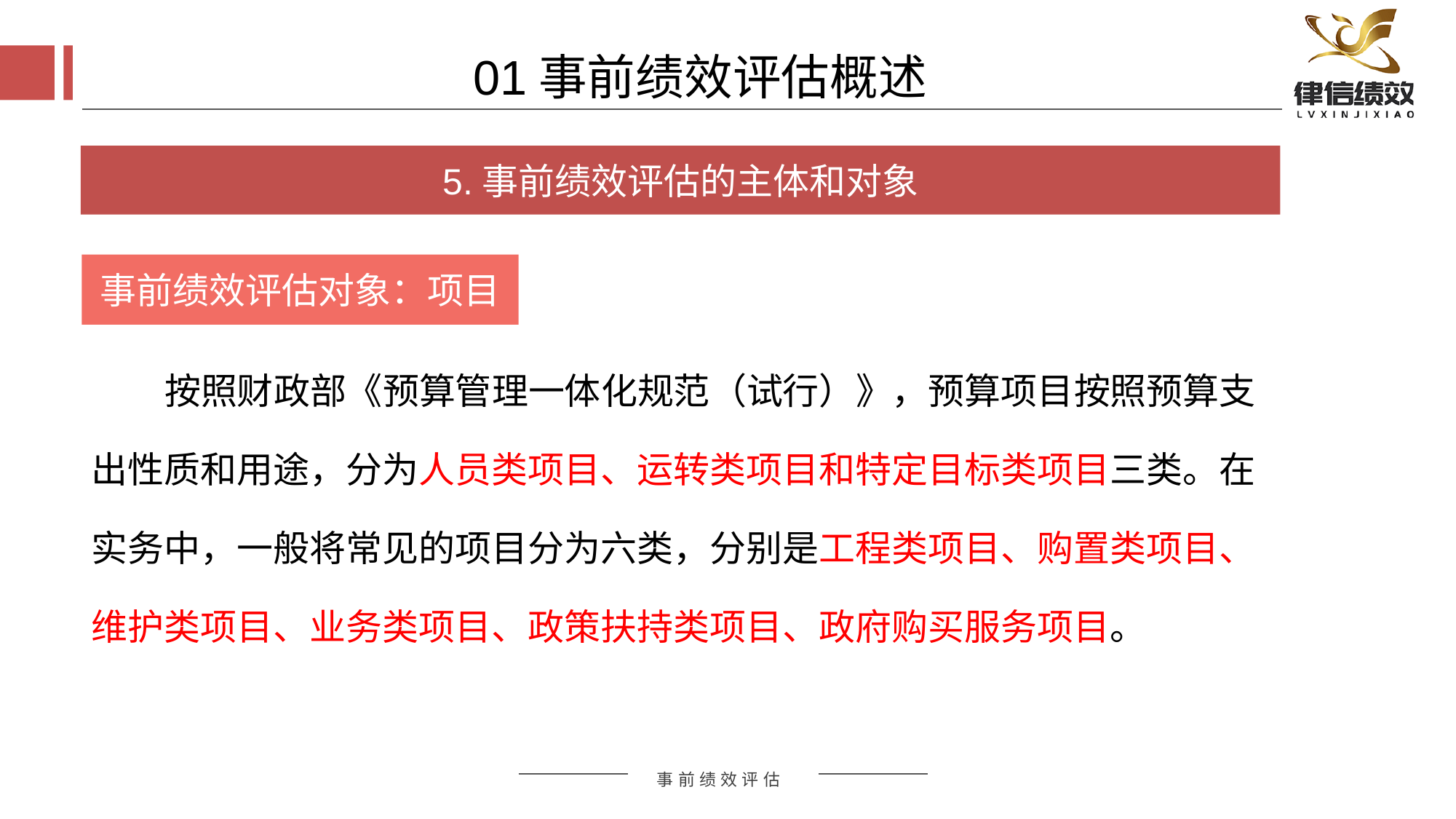

01事前绩效评估概述
5.事前绩效评估的主体和对象
事前绩效评估对象：项目
      按照财政部《预算管理一体化规范（试行）》，预算项目按照预算支出性质和用途，分为人员类项目、运转类项目和特定目标类项目三类。在实务中，一般将常见的项目分为六类，分别是工程类项目、购置类项目、维护类项目、业务类项目、政策扶持类项目、政府购买服务项目。